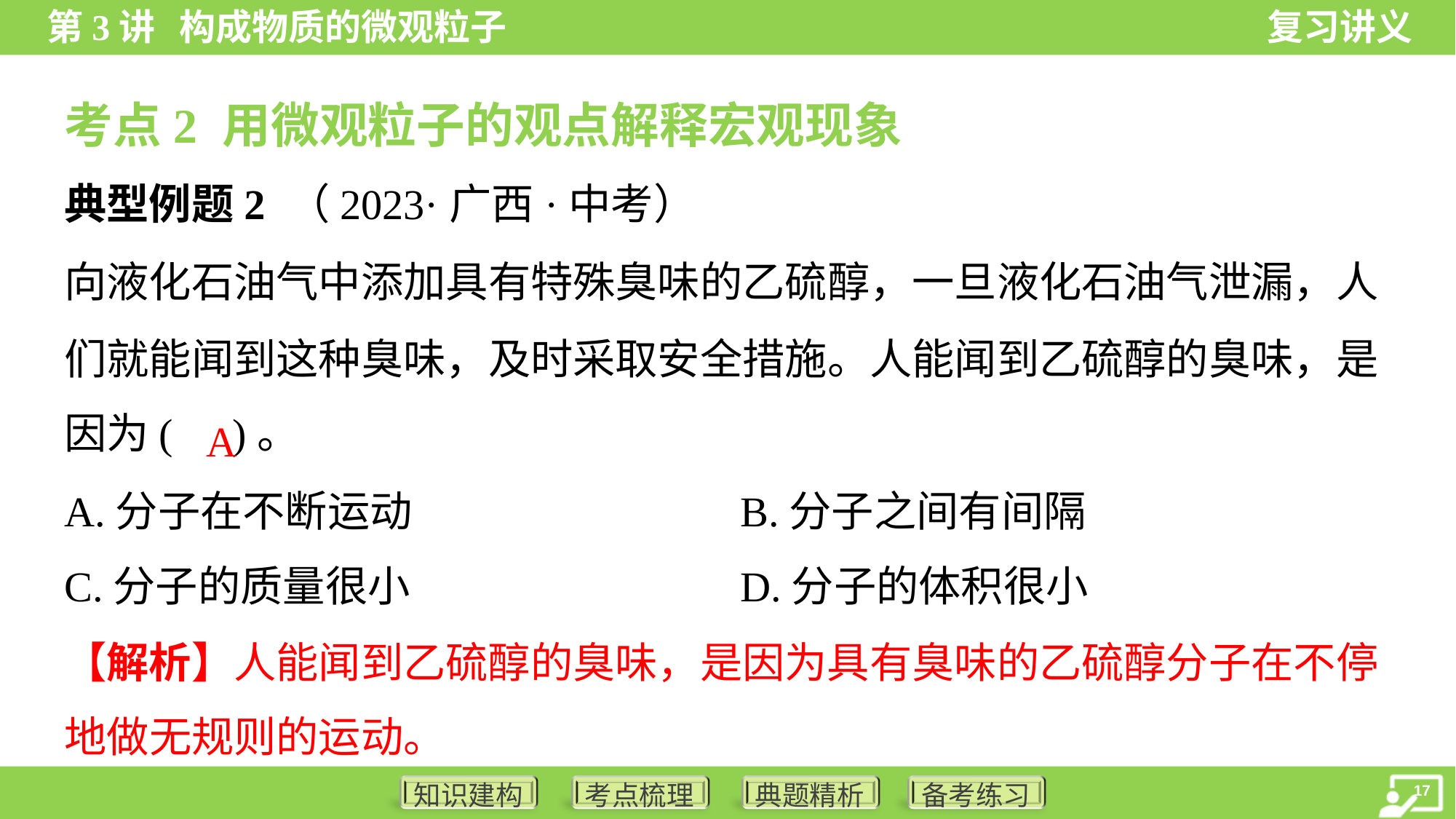

考点2 用微观粒子的观点解释宏观现象
典型例题2 （2023·广西·中考）
向液化石油气中添加具有特殊臭味的乙硫醇，一旦液化石油气泄漏，人
们就能闻到这种臭味，及时采取安全措施。人能闻到乙硫醇的臭味，是
因为(     )。
A
A.分子在不断运动	B.分子之间有间隔
C.分子的质量很小	D.分子的体积很小
【解析】人能闻到乙硫醇的臭味，是因为具有臭味的乙硫醇分子在不停
地做无规则的运动。